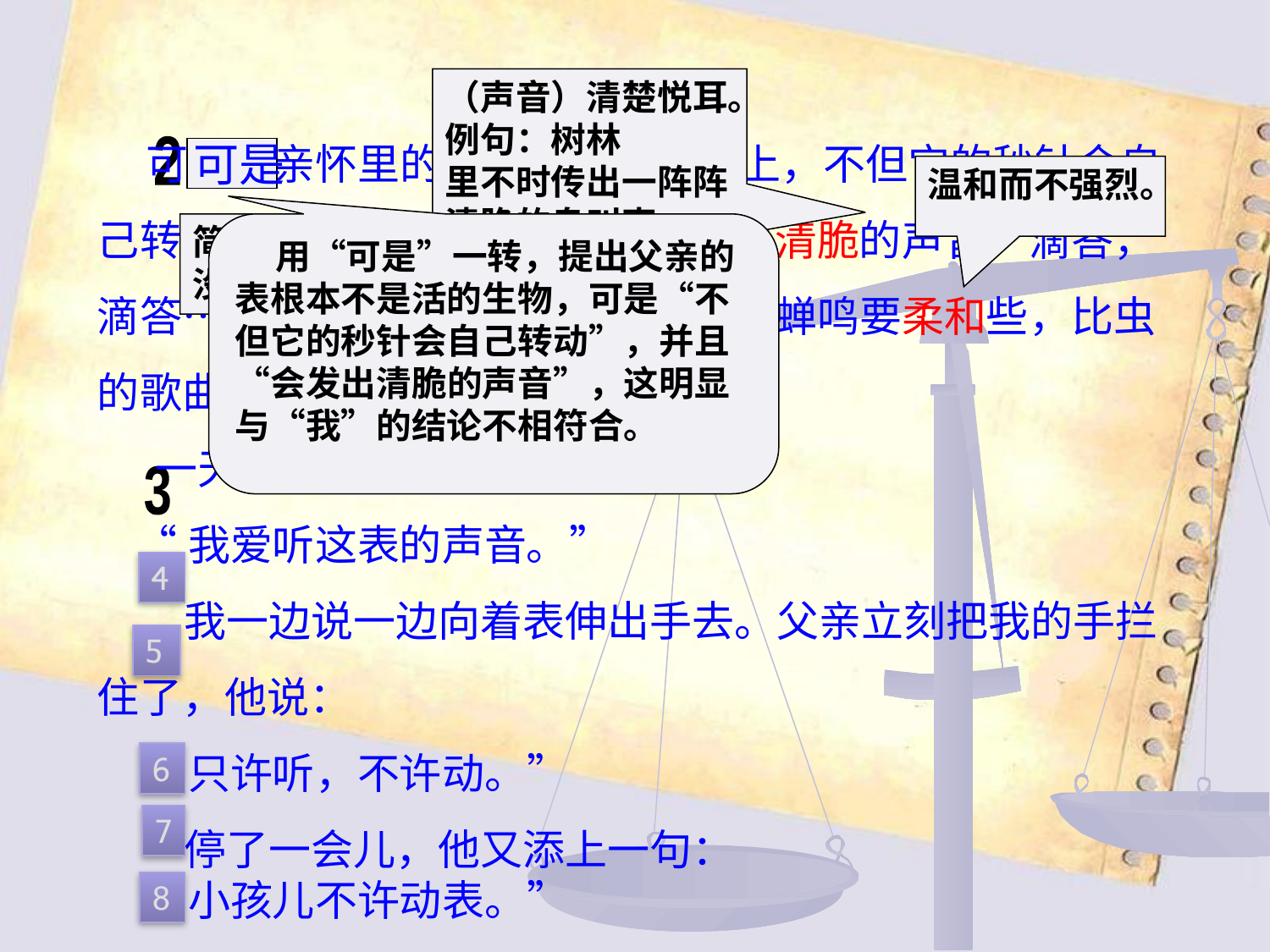

（声音）清楚悦耳。例句：树林
里不时传出一阵阵清脆的鸟叫声。
    可是父亲怀里的表有时放在桌子上，不但它的秒针会自己转动，并且它坚硬的表盖里会发出清脆的声音：滴答，滴答……没有一刻的休息，这声音比蝉鸣要柔和些，比虫的歌曲要单调些。
     一天，我对父亲说：
    “我爱听这表的声音。”
        我一边说一边向着表伸出手去。父亲立刻把我的手拦住了，他说：
    “只许听，不许动。”
        停了一会儿，他又添上一句：
    “小孩儿不许动表。”

2
 可是
温和而不强烈。
简单、重复而没有变化。
    用“可是”一转，提出父亲的表根本不是活的生物，可是“不但它的秒针会自己转动”，并且“会发出清脆的声音”，这明显与“我”的结论不相符合。
3
4
5
6
7
8